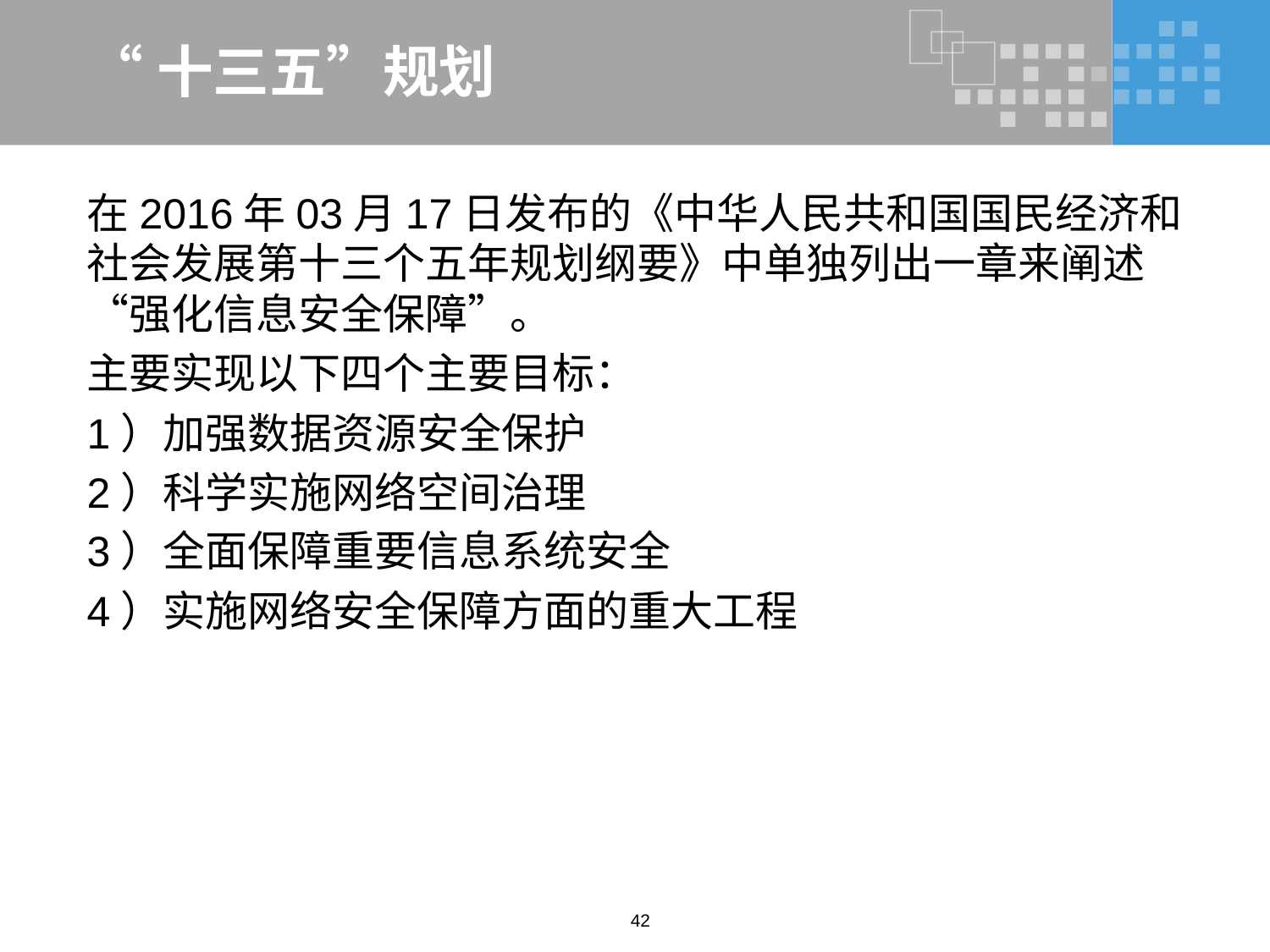

# “十三五”规划
在2016年03月17日发布的《中华人民共和国国民经济和社会发展第十三个五年规划纲要》中单独列出一章来阐述“强化信息安全保障”。
主要实现以下四个主要目标：
1）加强数据资源安全保护
2）科学实施网络空间治理
3）全面保障重要信息系统安全
4）实施网络安全保障方面的重大工程
42